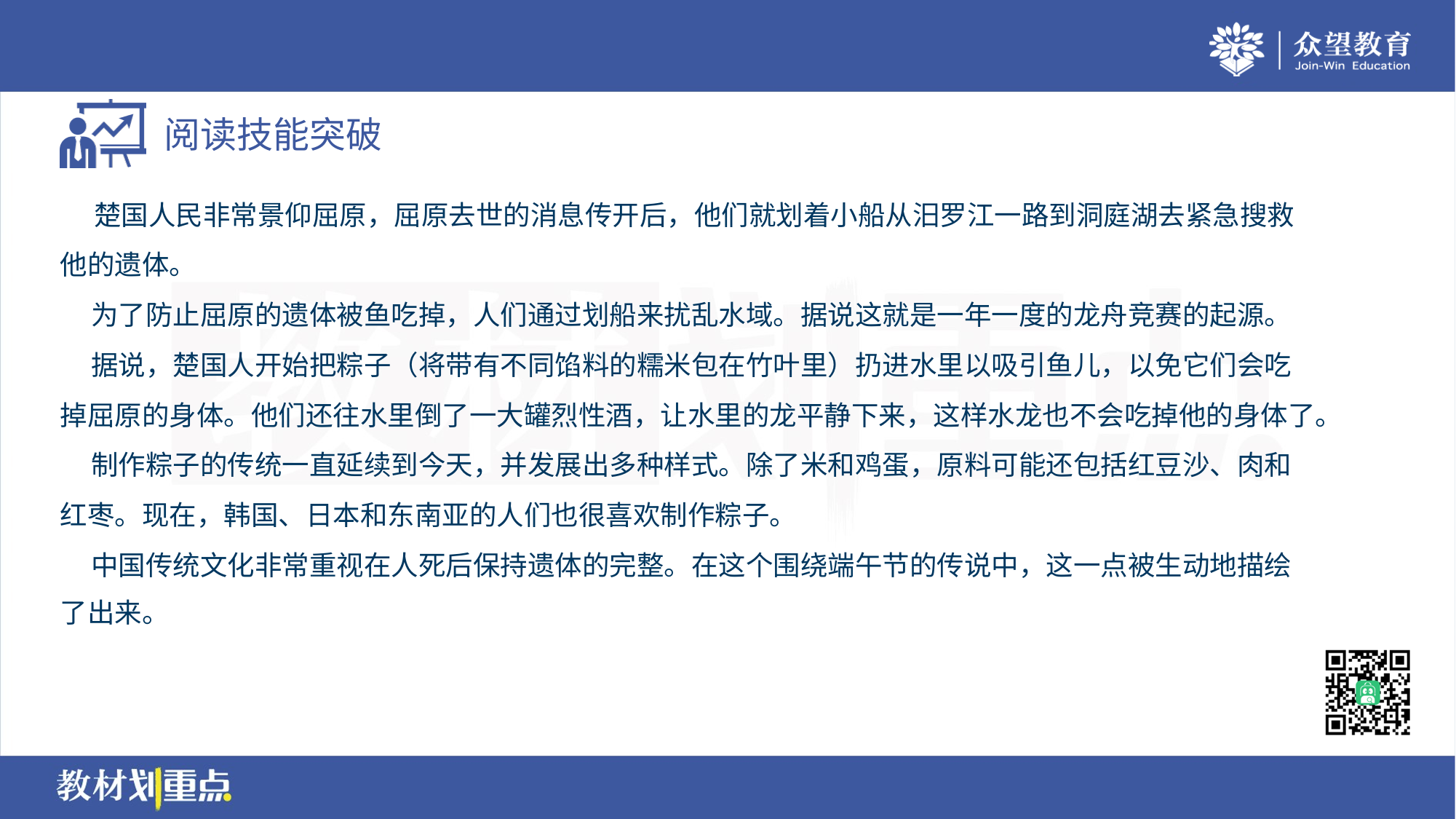

楚国人民非常景仰屈原，屈原去世的消息传开后，他们就划着小船从汨罗江一路到洞庭湖去紧急搜救
他的遗体。
    为了防止屈原的遗体被鱼吃掉，人们通过划船来扰乱水域。据说这就是一年一度的龙舟竞赛的起源。
    据说，楚国人开始把粽子（将带有不同馅料的糯米包在竹叶里）扔进水里以吸引鱼儿，以免它们会吃
掉屈原的身体。他们还往水里倒了一大罐烈性酒，让水里的龙平静下来，这样水龙也不会吃掉他的身体了。
    制作粽子的传统一直延续到今天，并发展出多种样式。除了米和鸡蛋，原料可能还包括红豆沙、肉和
红枣。现在，韩国、日本和东南亚的人们也很喜欢制作粽子。
    中国传统文化非常重视在人死后保持遗体的完整。在这个围绕端午节的传说中，这一点被生动地描绘
了出来。